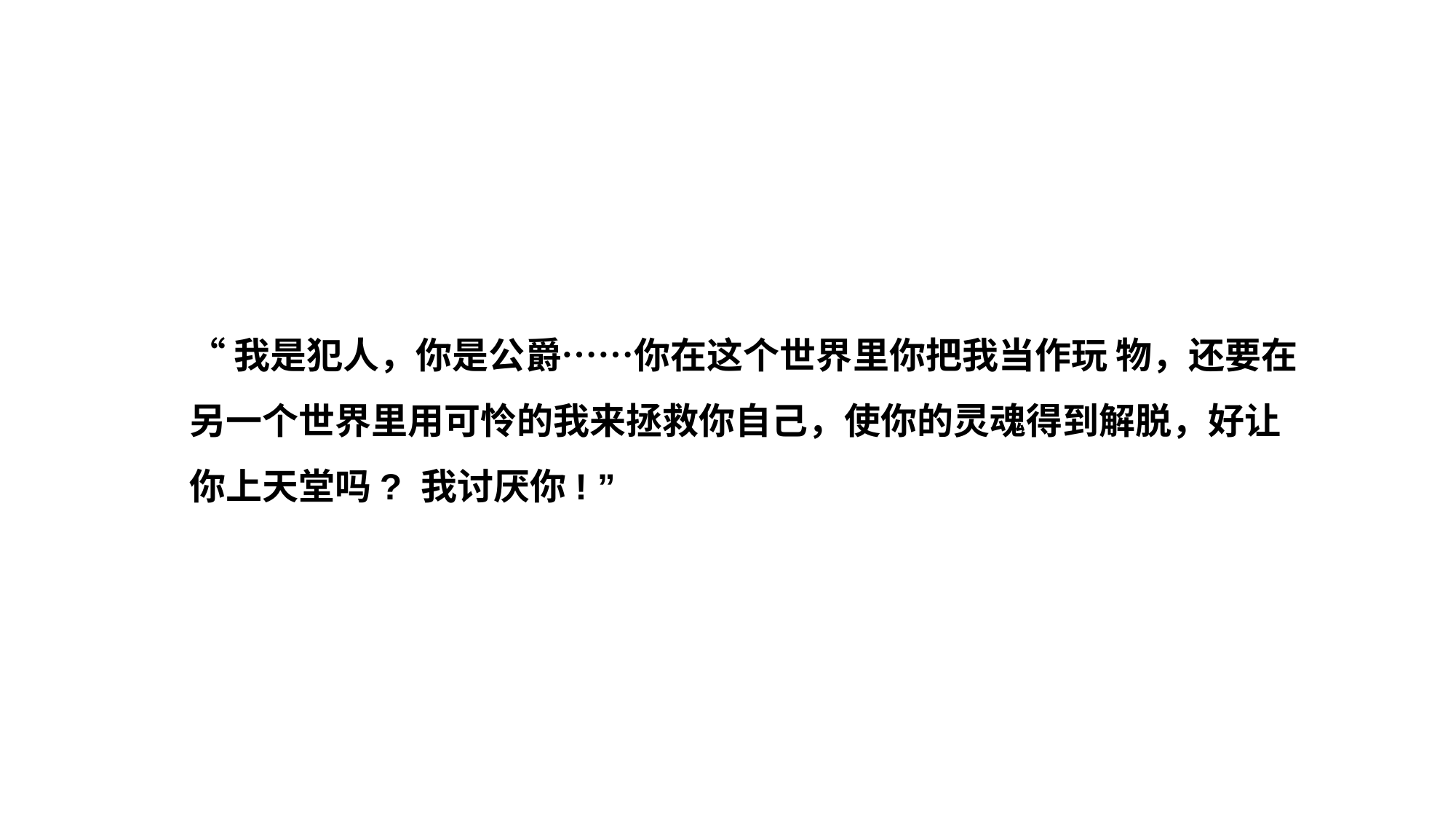

“我是犯人，你是公爵……你在这个世界里你把我当作玩 物，还要在另一个世界里用可怜的我来拯救你自己，使你的灵魂得到解脱，好让你上天堂吗? 我讨厌你! ”